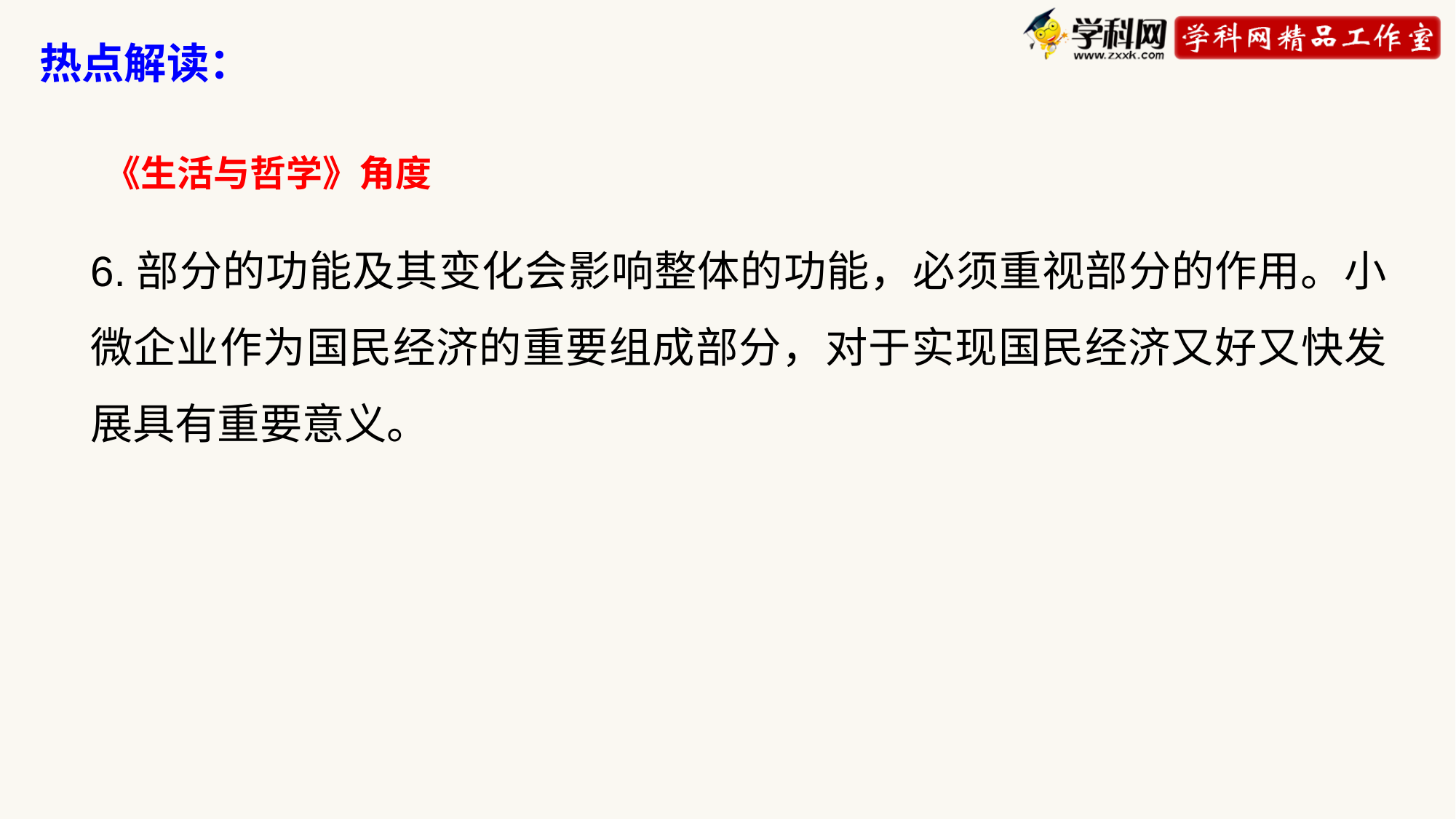

热点解读：
《生活与哲学》角度
6.部分的功能及其变化会影响整体的功能，必须重视部分的作用。小微企业作为国民经济的重要组成部分，对于实现国民经济又好又快发展具有重要意义。